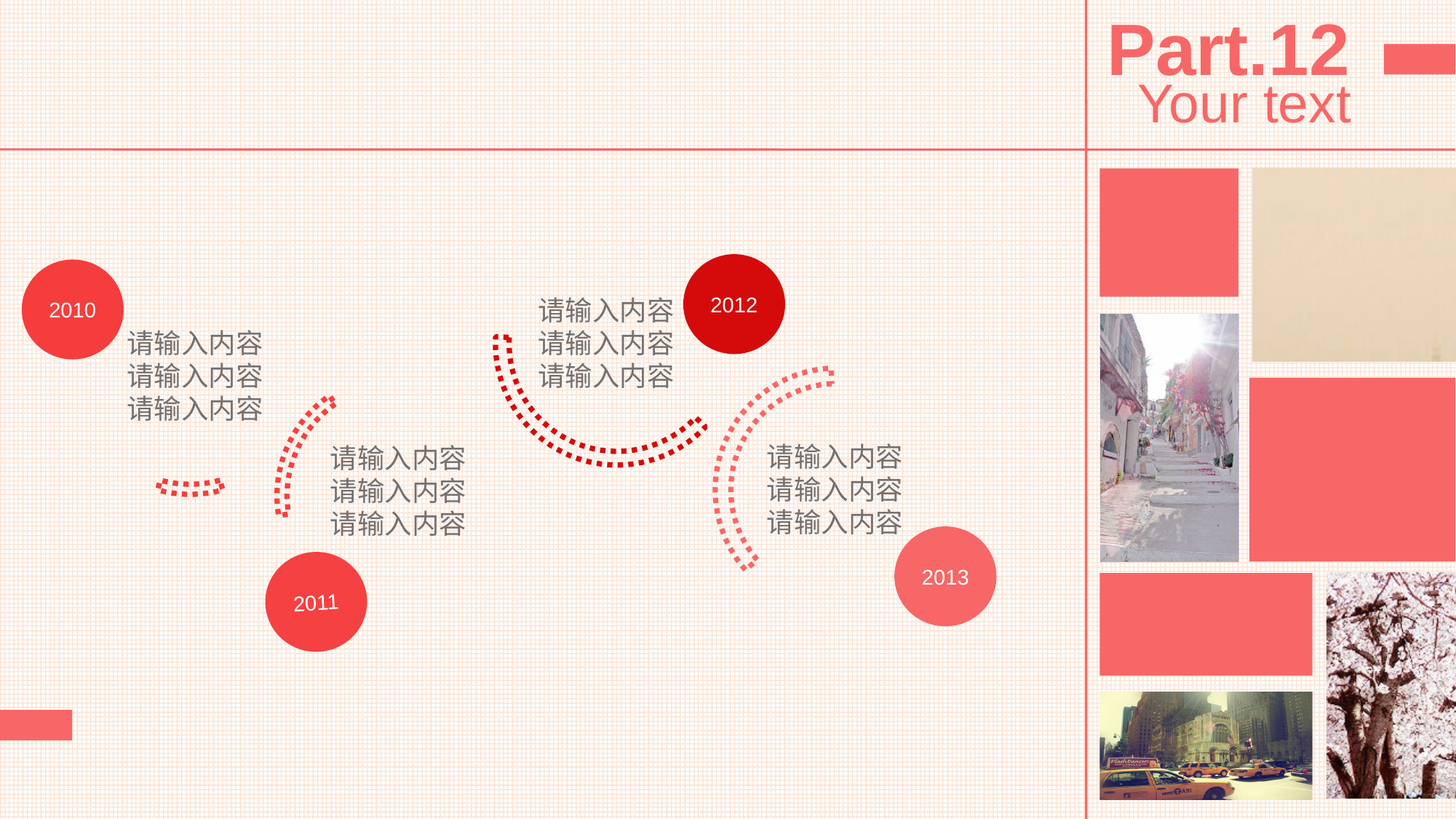

Part.12

Your text

2012
2010
请输入内容
请输入内容
请输入内容

请输入内容
请输入内容
请输入内容

请输入内容
请输入内容
请输入内容
请输入内容
请输入内容
请输入内容

2013
2011